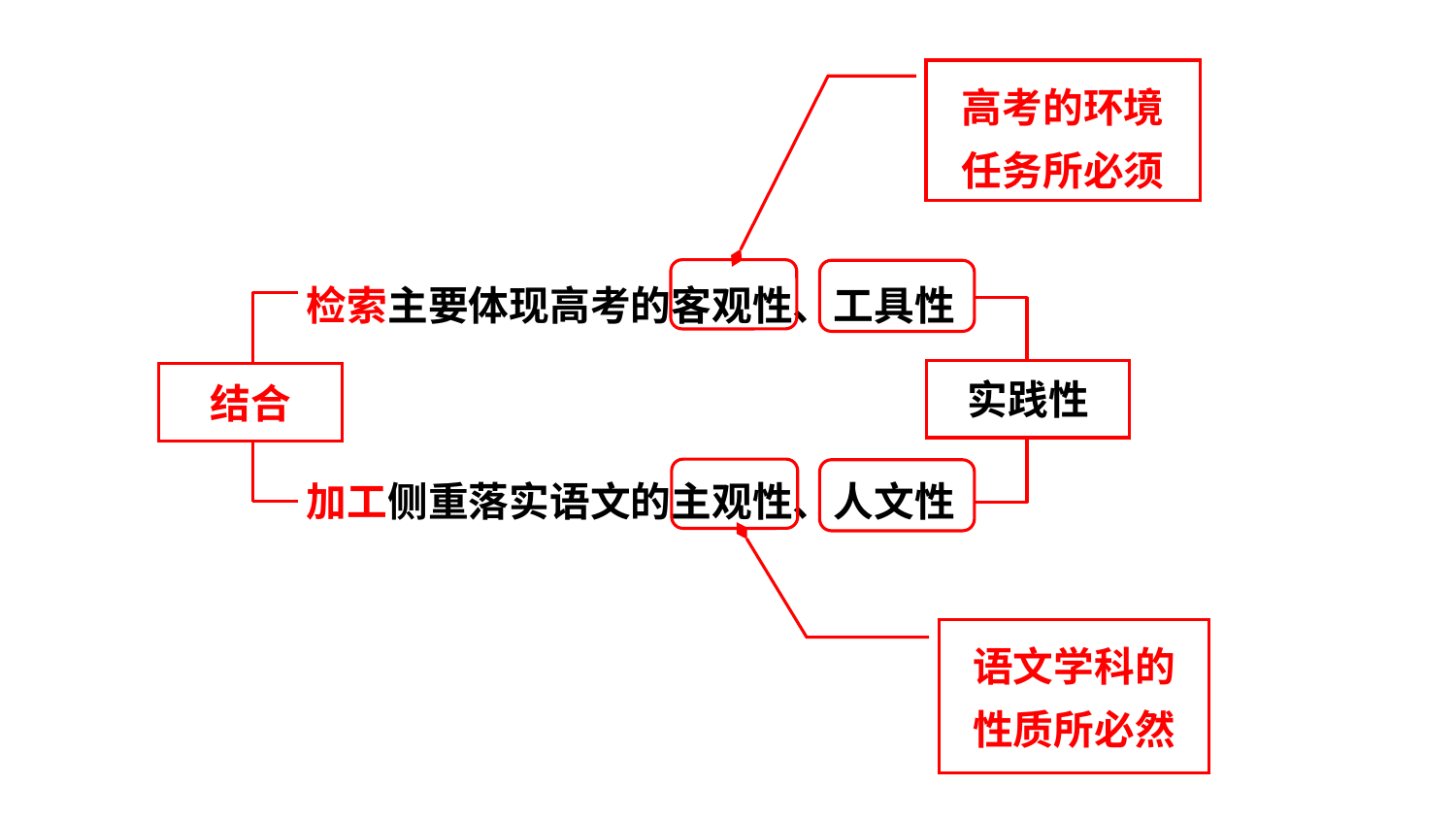

高考的环境
任务所必须

检索主要体现高考的客观性、工具性

结合

实践性
加工侧重落实语文的主观性、人文性

语文学科的
性质所必然